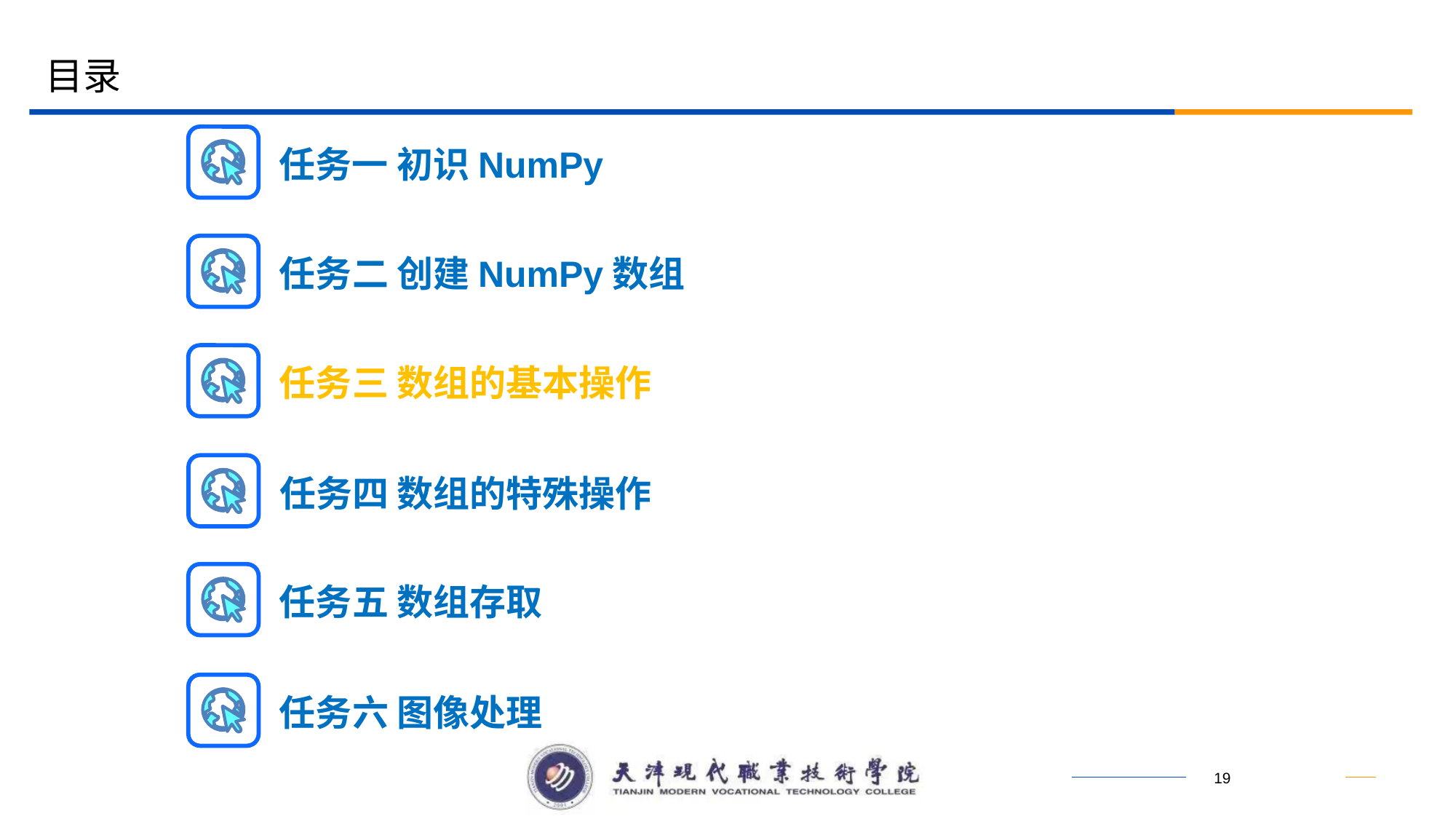

目录

任务一 初识NumPy

任务二 创建NumPy数组

任务三 数组的基本操作

任务四 数组的特殊操作

任务五 数组存取

任务六 图像处理